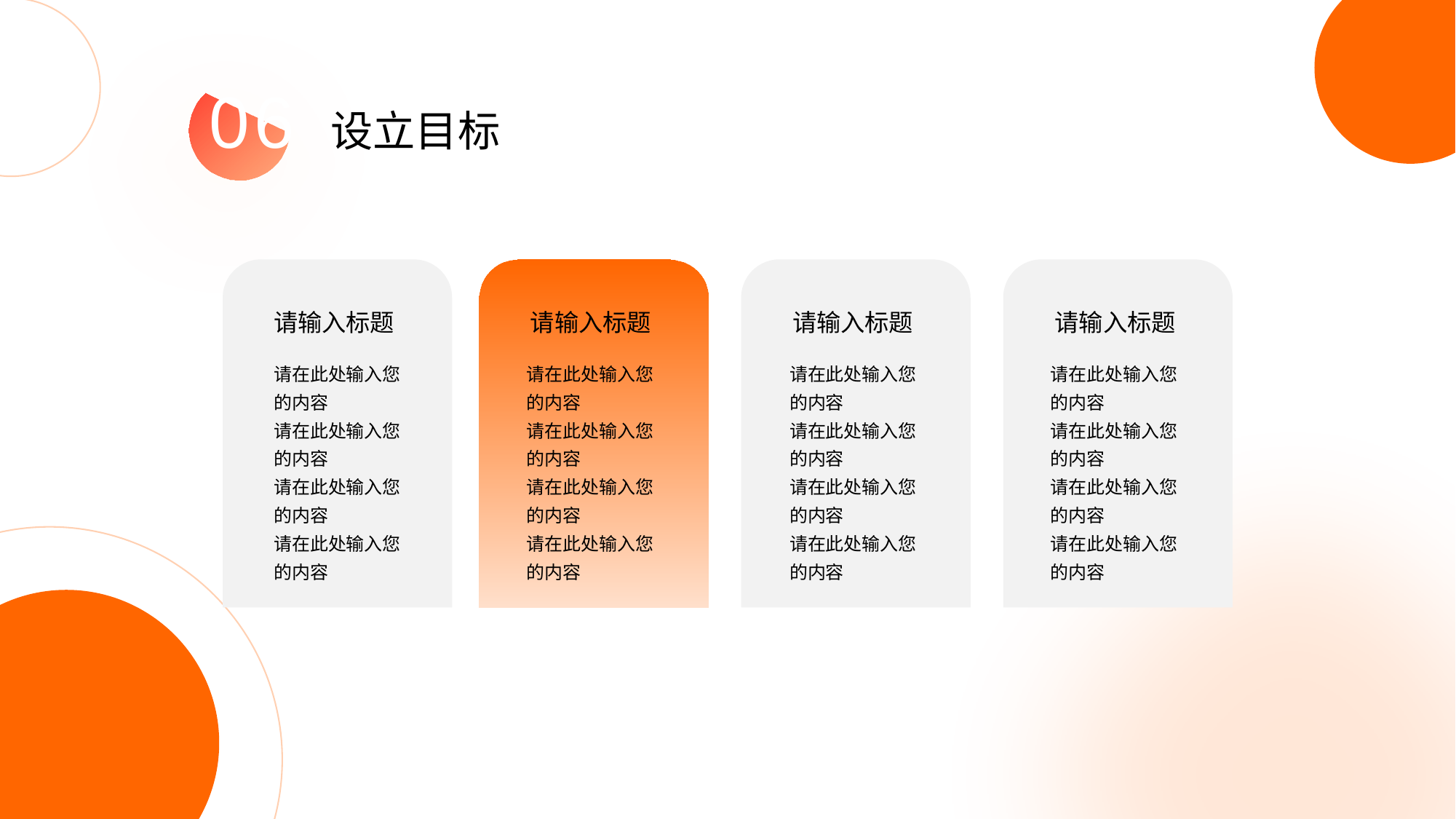

06

设立目标

请输入标题
请输入标题
请输入标题
请输入标题
请在此处输入您的内容
请在此处输入您的内容
请在此处输入您的内容
请在此处输入您的内容

请在此处输入您的内容
请在此处输入您的内容
请在此处输入您的内容
请在此处输入您的内容

请在此处输入您的内容
请在此处输入您的内容
请在此处输入您的内容
请在此处输入您的内容

请在此处输入您的内容
请在此处输入您的内容
请在此处输入您的内容
请在此处输入您的内容